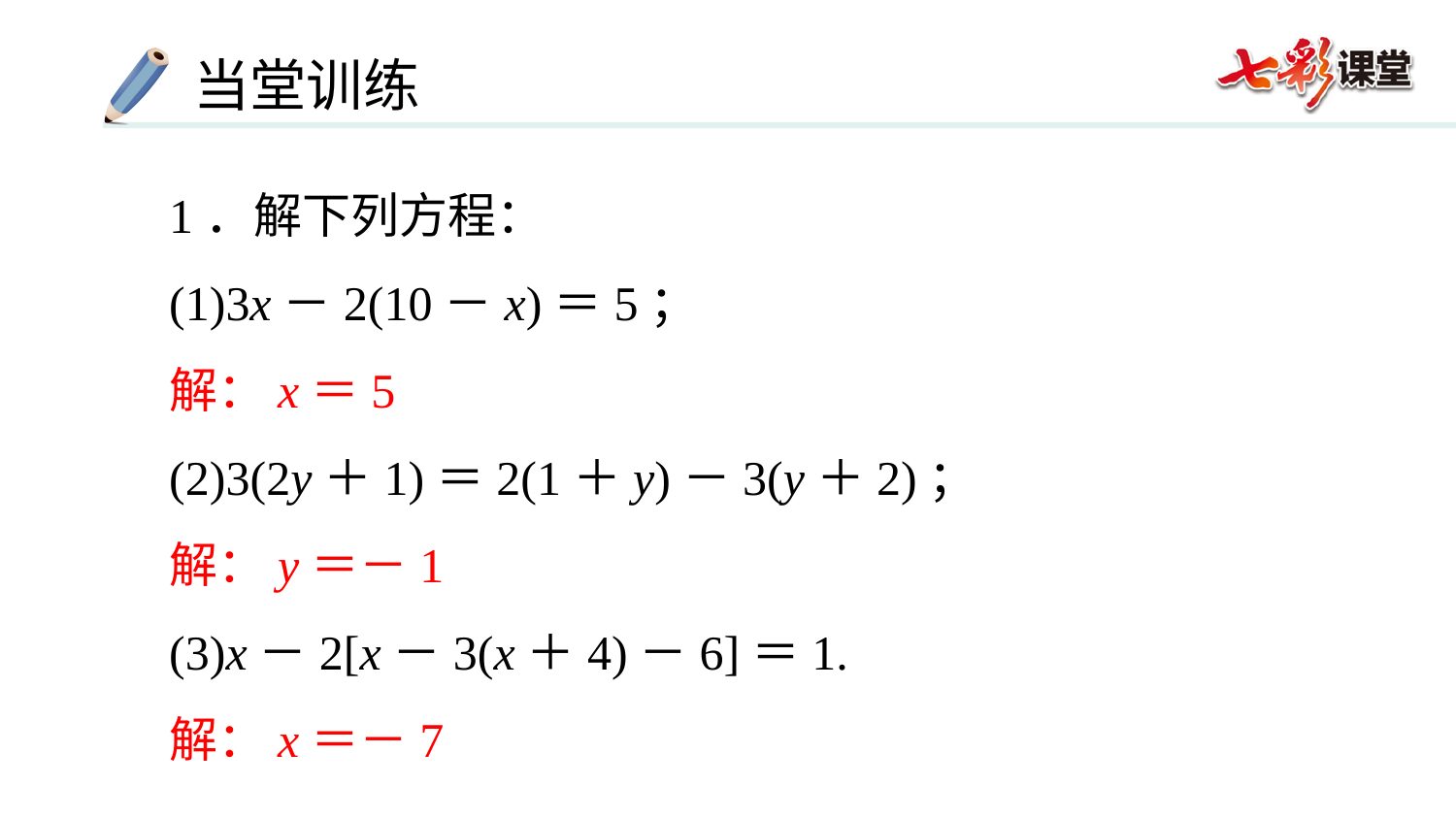

1．解下列方程：
(1)3x－2(10－x)＝5；
解：x＝5
(2)3(2y＋1)＝2(1＋y)－3(y＋2)；
解：y＝－1
(3)x－2[x－3(x＋4)－6]＝1.
解：x＝－7